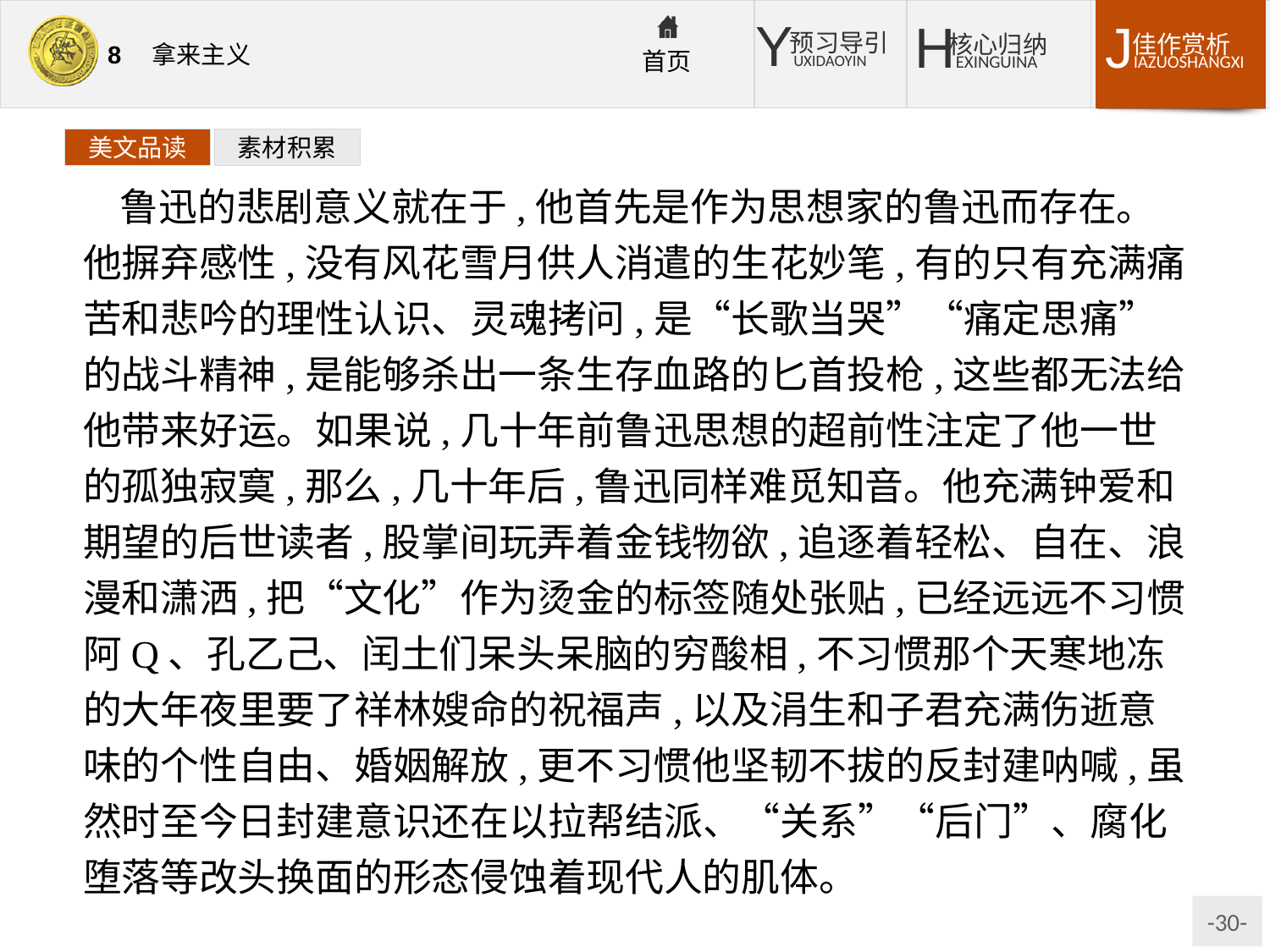

美文品读
素材积累
鲁迅的悲剧意义就在于,他首先是作为思想家的鲁迅而存在。他摒弃感性,没有风花雪月供人消遣的生花妙笔,有的只有充满痛苦和悲吟的理性认识、灵魂拷问,是“长歌当哭”“痛定思痛”的战斗精神,是能够杀出一条生存血路的匕首投枪,这些都无法给他带来好运。如果说,几十年前鲁迅思想的超前性注定了他一世的孤独寂寞,那么,几十年后,鲁迅同样难觅知音。他充满钟爱和期望的后世读者,股掌间玩弄着金钱物欲,追逐着轻松、自在、浪漫和潇洒,把“文化”作为烫金的标签随处张贴,已经远远不习惯阿Q、孔乙己、闰土们呆头呆脑的穷酸相,不习惯那个天寒地冻的大年夜里要了祥林嫂命的祝福声,以及涓生和子君充满伤逝意味的个性自由、婚姻解放,更不习惯他坚韧不拔的反封建呐喊,虽然时至今日封建意识还在以拉帮结派、“关系”“后门”、腐化堕落等改头换面的形态侵蚀着现代人的肌体。